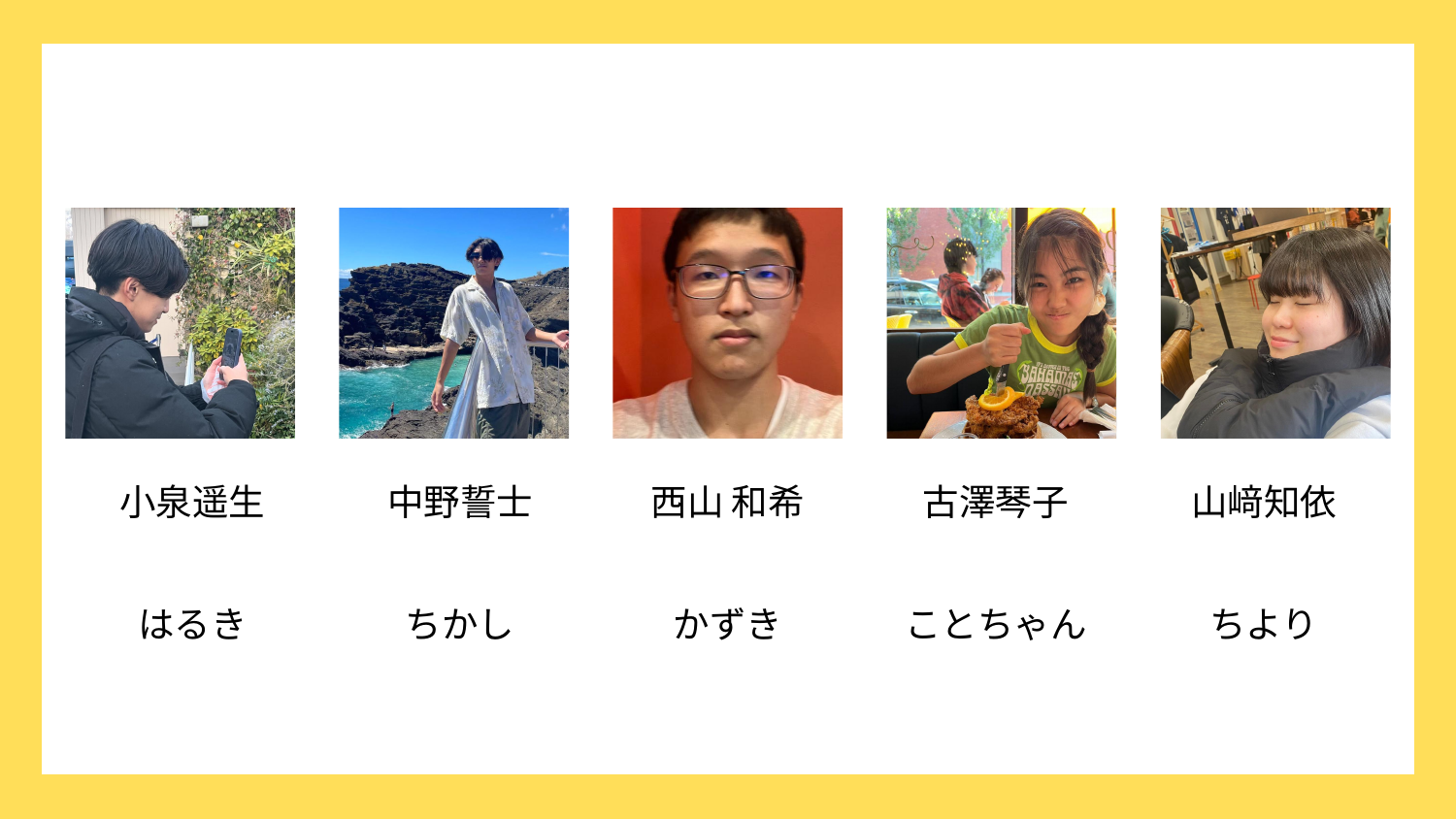

小泉遥生

はるき
中野誓士

ちかし
西山 和希

かずき
古澤琴子

ことちゃん
山﨑知依

ちより